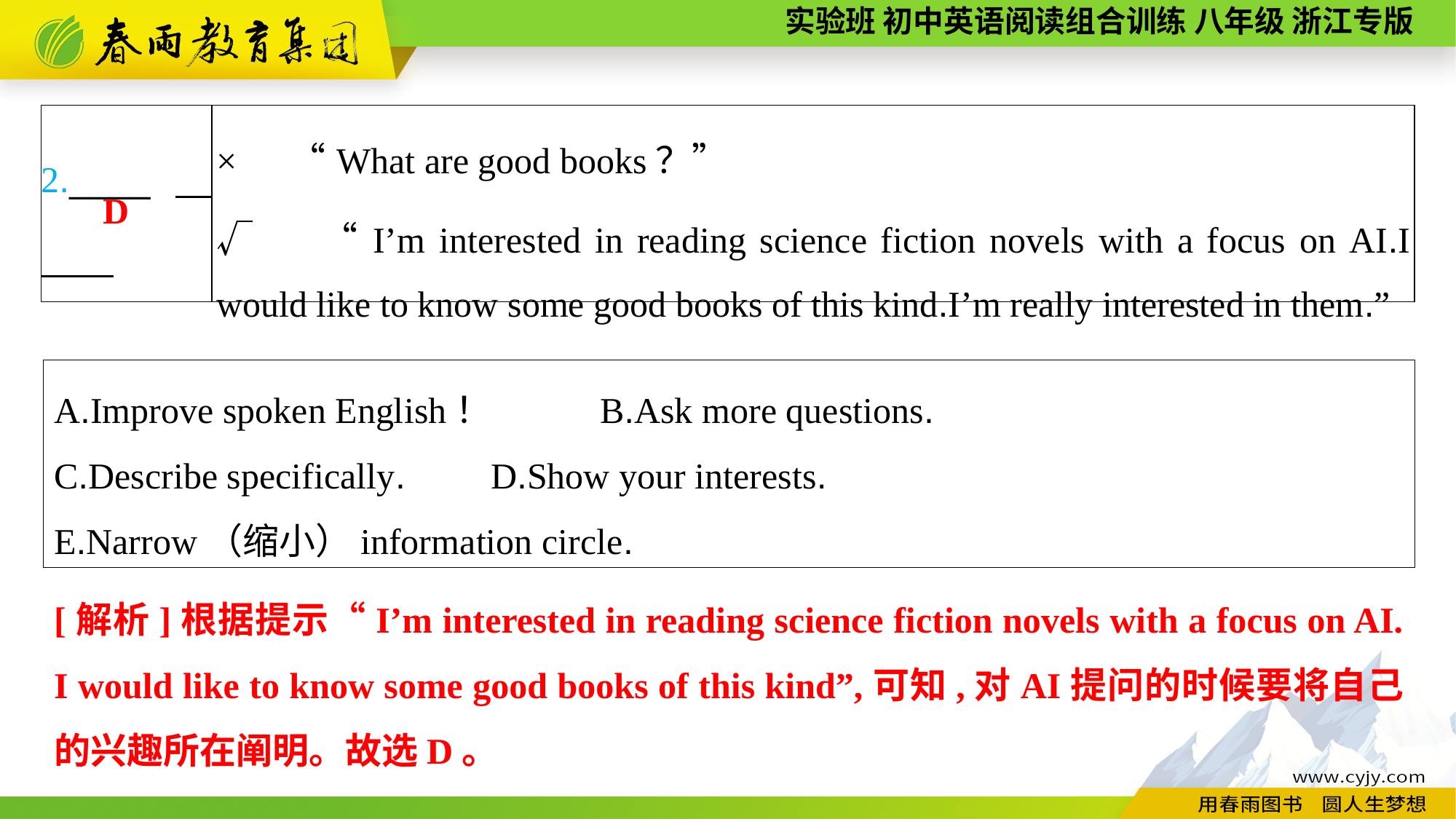

| 2.\_\_\_\_ | ×　 “What are good books？” √　 “I’m interested in reading science fiction novels with a focus on AI.I would like to know some good books of this kind.I’m really interested in them.” |
| --- | --- |
D
A.Improve spoken English！	B.Ask more questions.
C.Describe specifically.	D.Show your interests.
E.Narrow（缩小）information circle.
[解析]根据提示“I’m interested in reading science fiction novels with a focus on AI. I would like to know some good books of this kind”,可知,对AI提问的时候要将自己的兴趣所在阐明。故选D。